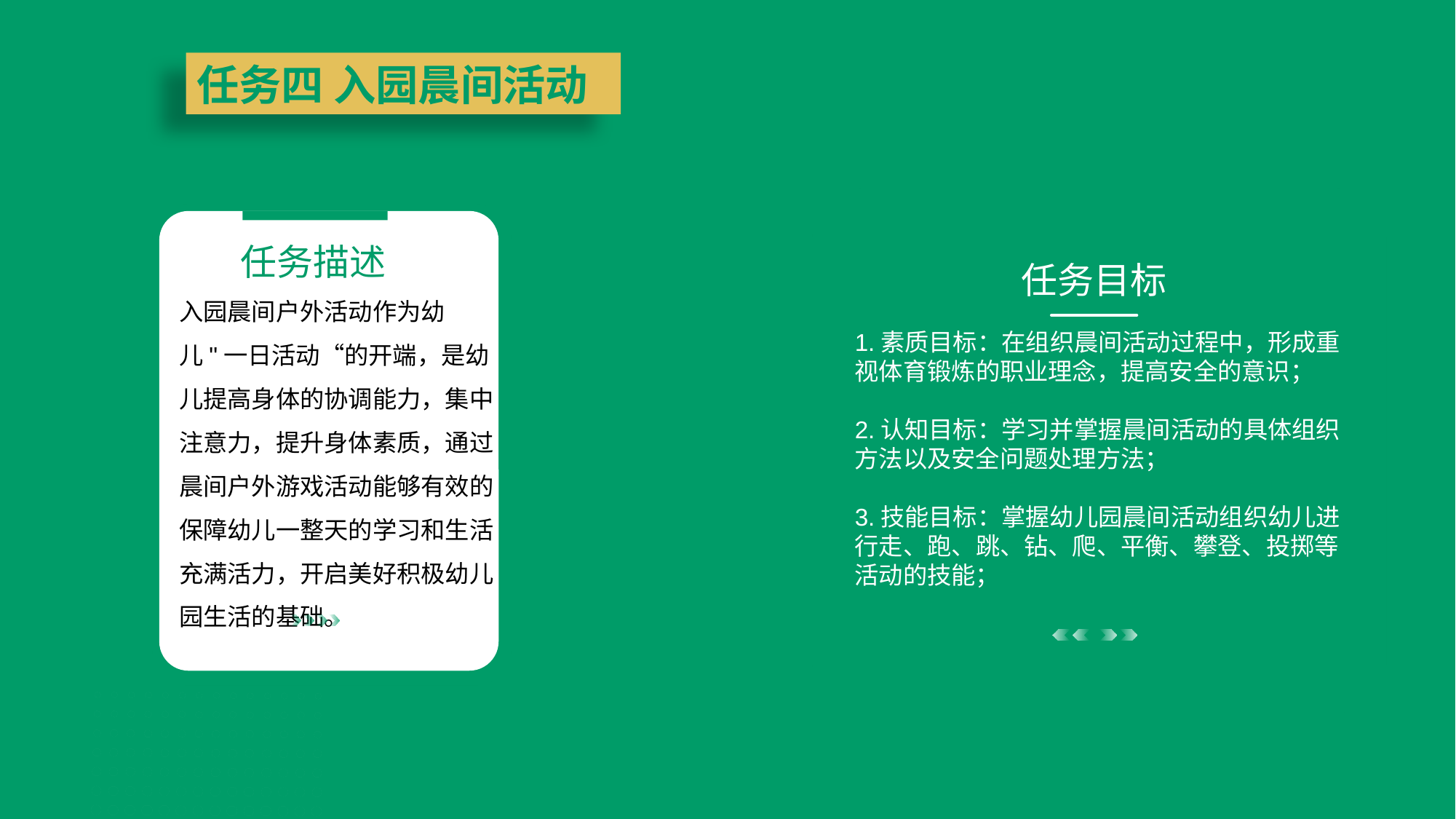

任务四 入园晨间活动

任务目标
1.素质目标：在组织晨间活动过程中，形成重视体育锻炼的职业理念，提高安全的意识；

2.认知目标：学习并掌握晨间活动的具体组织方法以及安全问题处理方法；

3.技能目标：掌握幼儿园晨间活动组织幼儿进行走、跑、跳、钻、爬、平衡、攀登、投掷等活动的技能；

任务描述
入园晨间户外活动作为幼儿"一日活动“的开端，是幼儿提高身体的协调能力，集中注意力，提升身体素质，通过晨间户外游戏活动能够有效的保障幼儿一整天的学习和生活充满活力，开启美好积极幼儿园生活的基础。